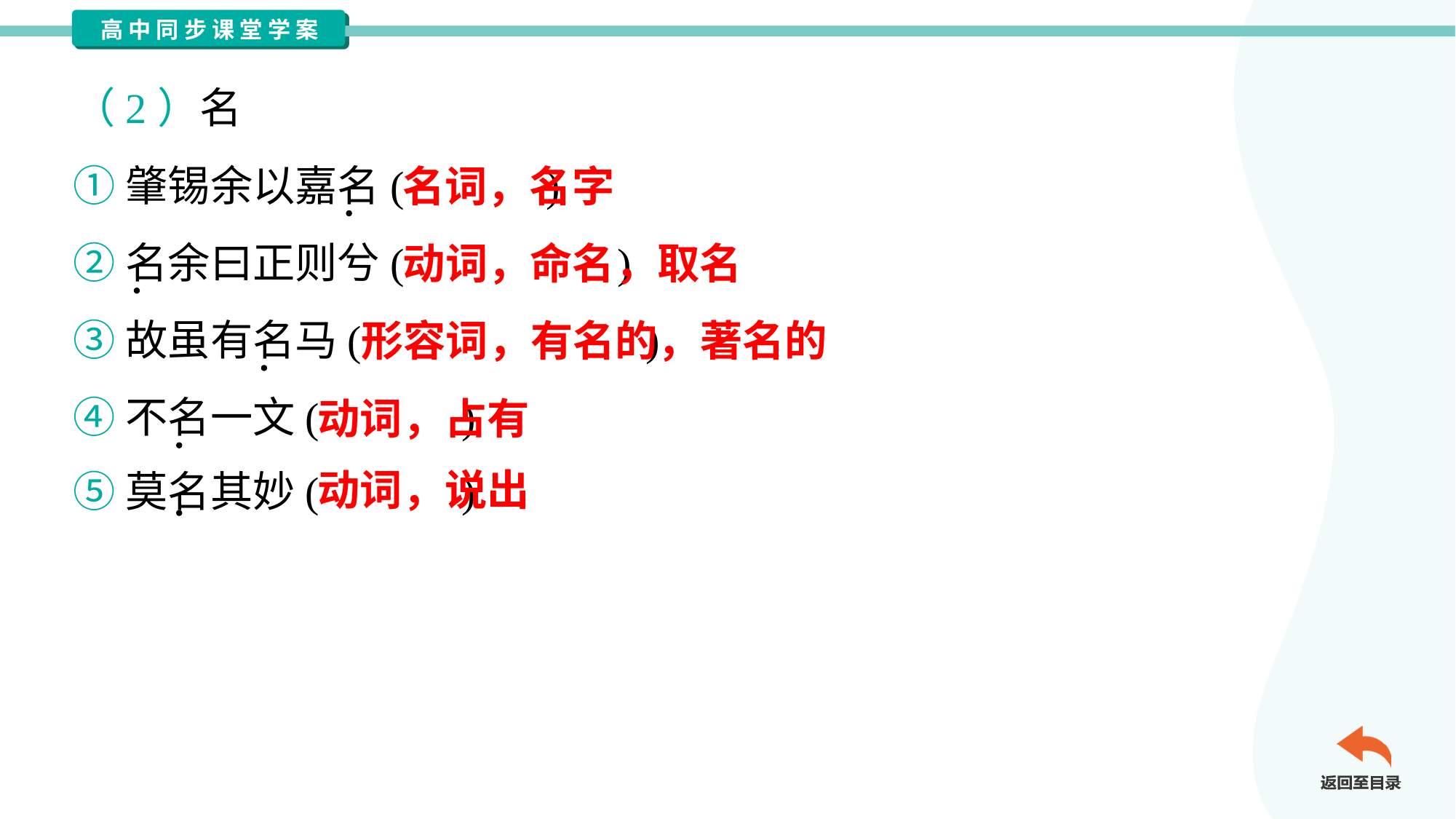

（2）名
①肇锡余以嘉名(            )
②名余曰正则兮(                  )
③故虽有名马(                        )
④不名一文(            )
⑤莫名其妙(            )
名词，名字
动词，命名，取名

形容词，有名的，著名的

动词，占有

动词，说出